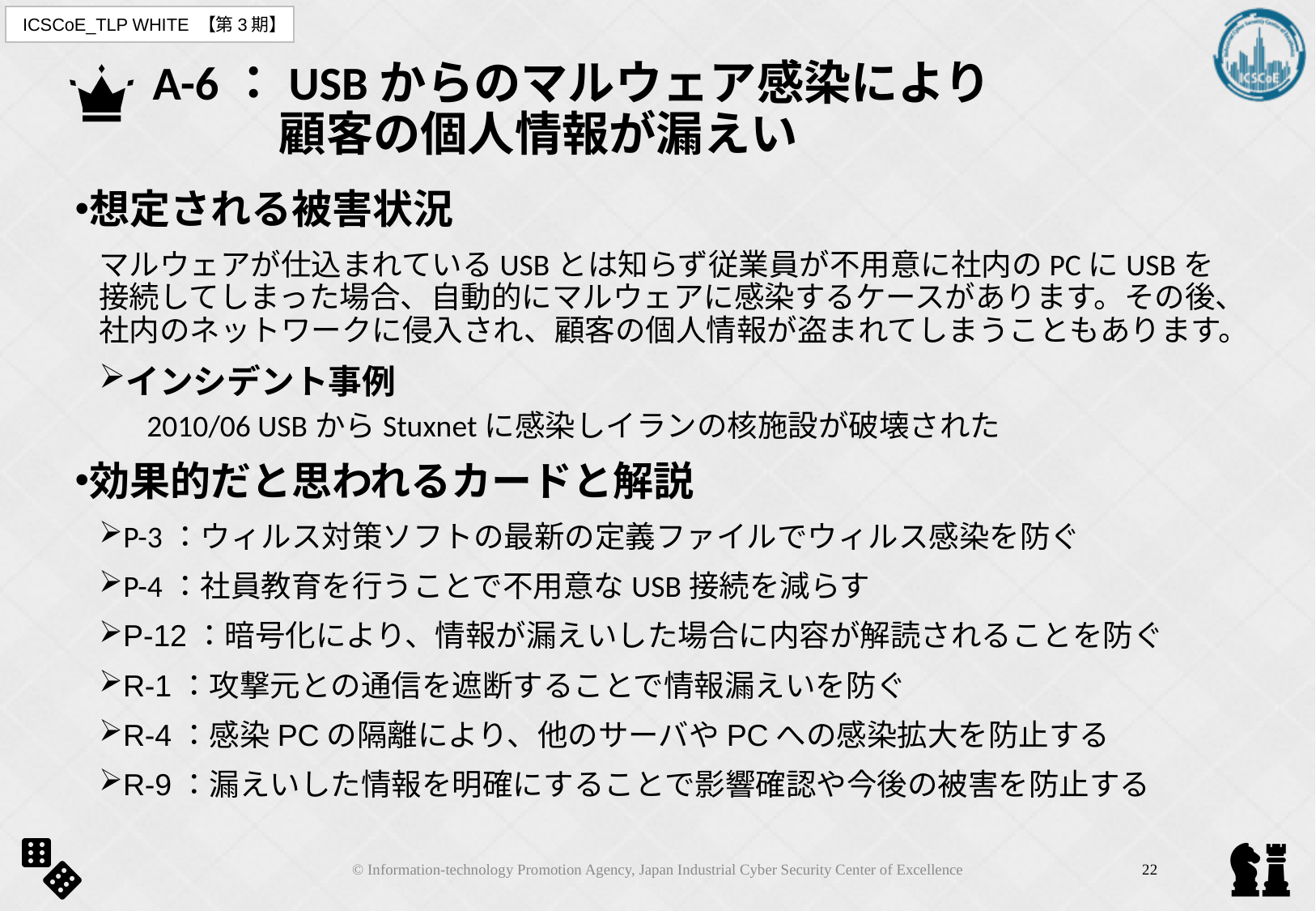

# A-6：USBからのマルウェア感染により 　　   顧客の個人情報が漏えい
想定される被害状況
マルウェアが仕込まれているUSBとは知らず従業員が不用意に社内のPCにUSBを接続してしまった場合、自動的にマルウェアに感染するケースがあります。その後、社内のネットワークに侵入され、顧客の個人情報が盗まれてしまうこともあります。
インシデント事例
2010/06 USBからStuxnetに感染しイランの核施設が破壊された
効果的だと思われるカードと解説
P-3：ウィルス対策ソフトの最新の定義ファイルでウィルス感染を防ぐ
P-4：社員教育を行うことで不用意なUSB接続を減らす
P-12：暗号化により、情報が漏えいした場合に内容が解読されることを防ぐ
R-1：攻撃元との通信を遮断することで情報漏えいを防ぐ
R-4：感染PCの隔離により、他のサーバやPCへの感染拡大を防止する
R-9：漏えいした情報を明確にすることで影響確認や今後の被害を防止する

© Information-technology Promotion Agency, Japan Industrial Cyber Security Center of Excellence
22